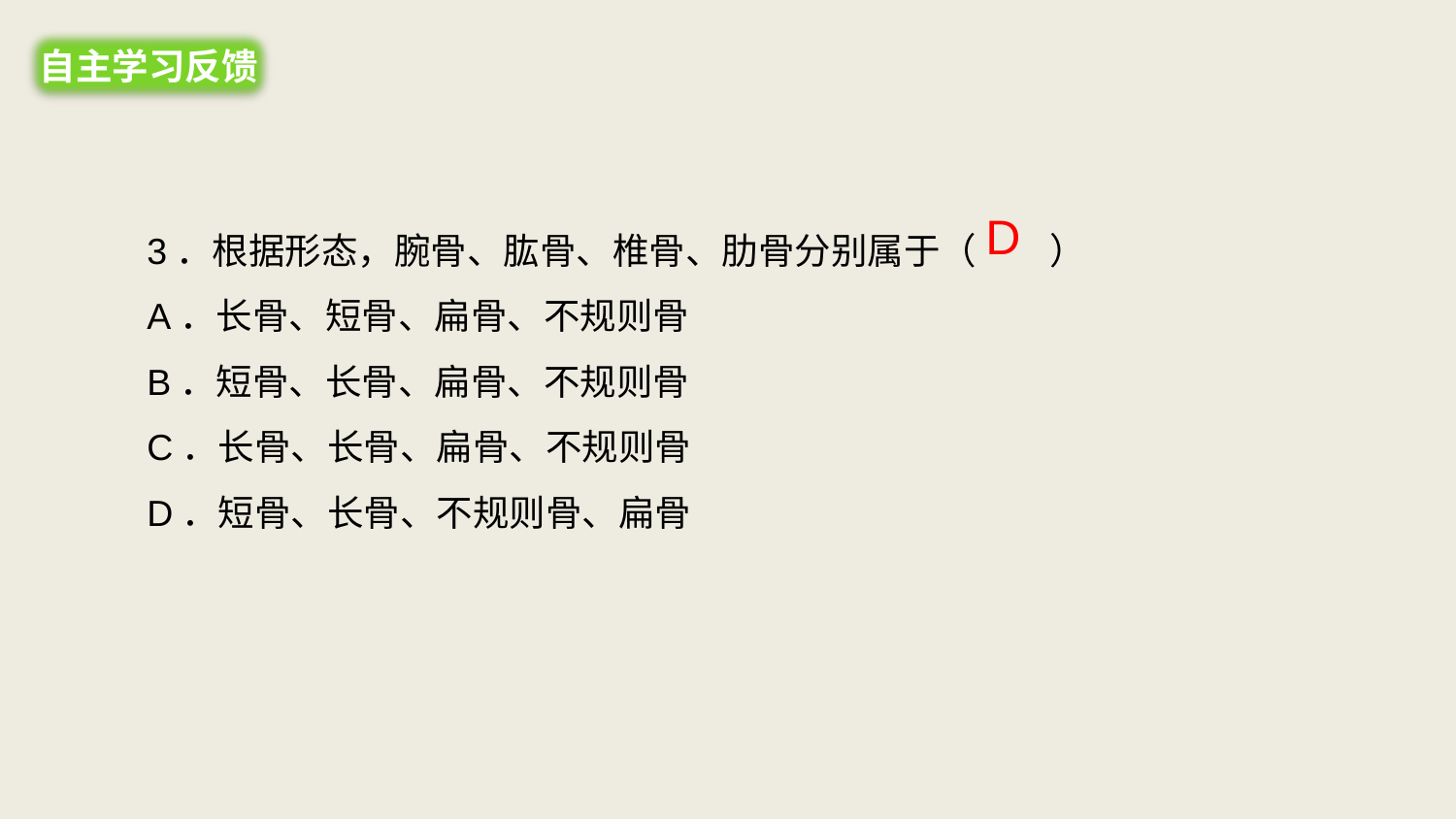

自主学习反馈
3．根据形态，腕骨、肱骨、椎骨、肋骨分别属于（　　）
A．长骨、短骨、扁骨、不规则骨
B．短骨、长骨、扁骨、不规则骨
C．长骨、长骨、扁骨、不规则骨
D．短骨、长骨、不规则骨、扁骨
D